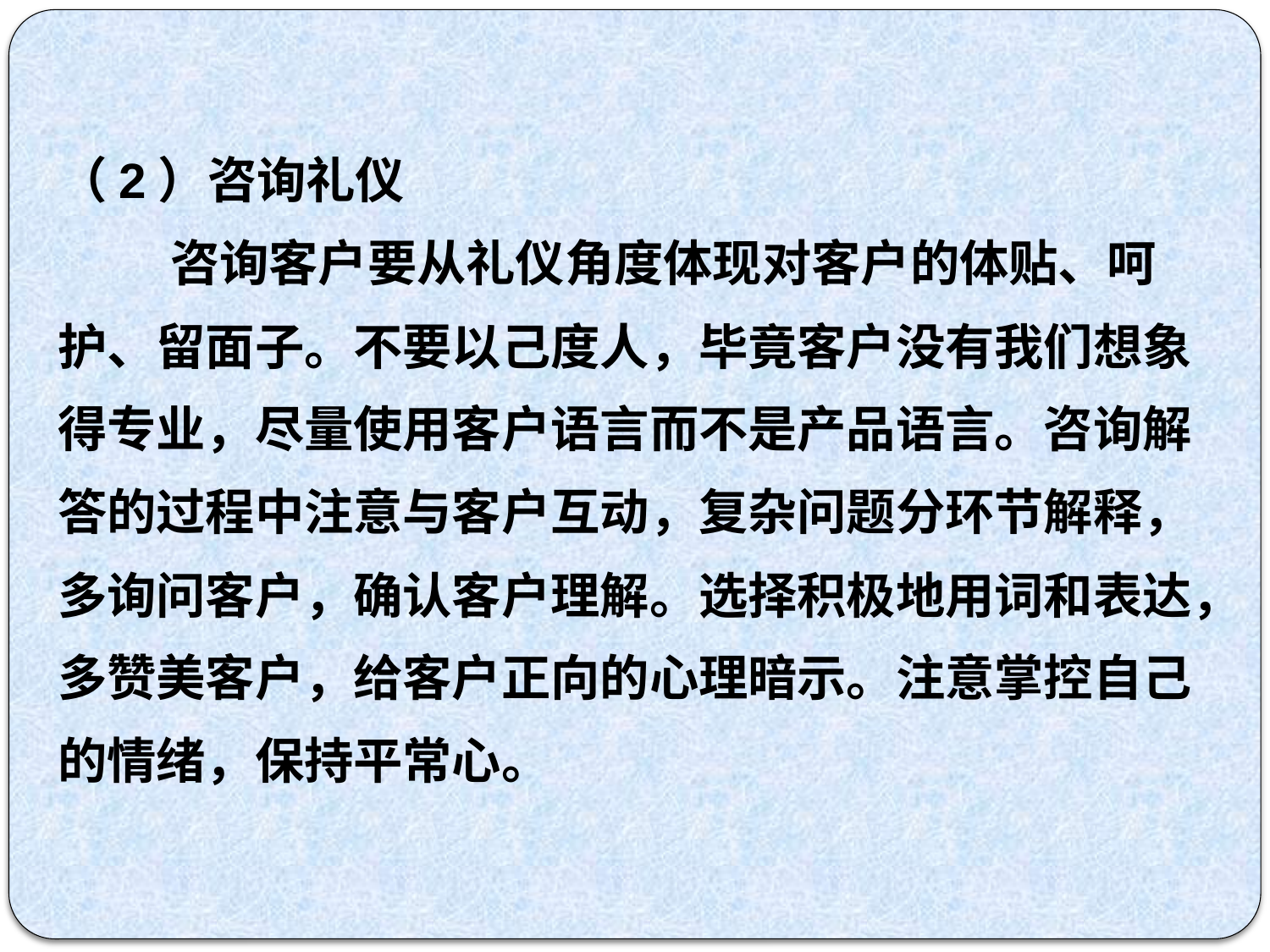

（2）咨询礼仪
         咨询客户要从礼仪角度体现对客户的体贴、呵护、留面子。不要以己度人，毕竟客户没有我们想象得专业，尽量使用客户语言而不是产品语言。咨询解答的过程中注意与客户互动，复杂问题分环节解释，多询问客户，确认客户理解。选择积极地用词和表达，多赞美客户，给客户正向的心理暗示。注意掌控自己的情绪，保持平常心。